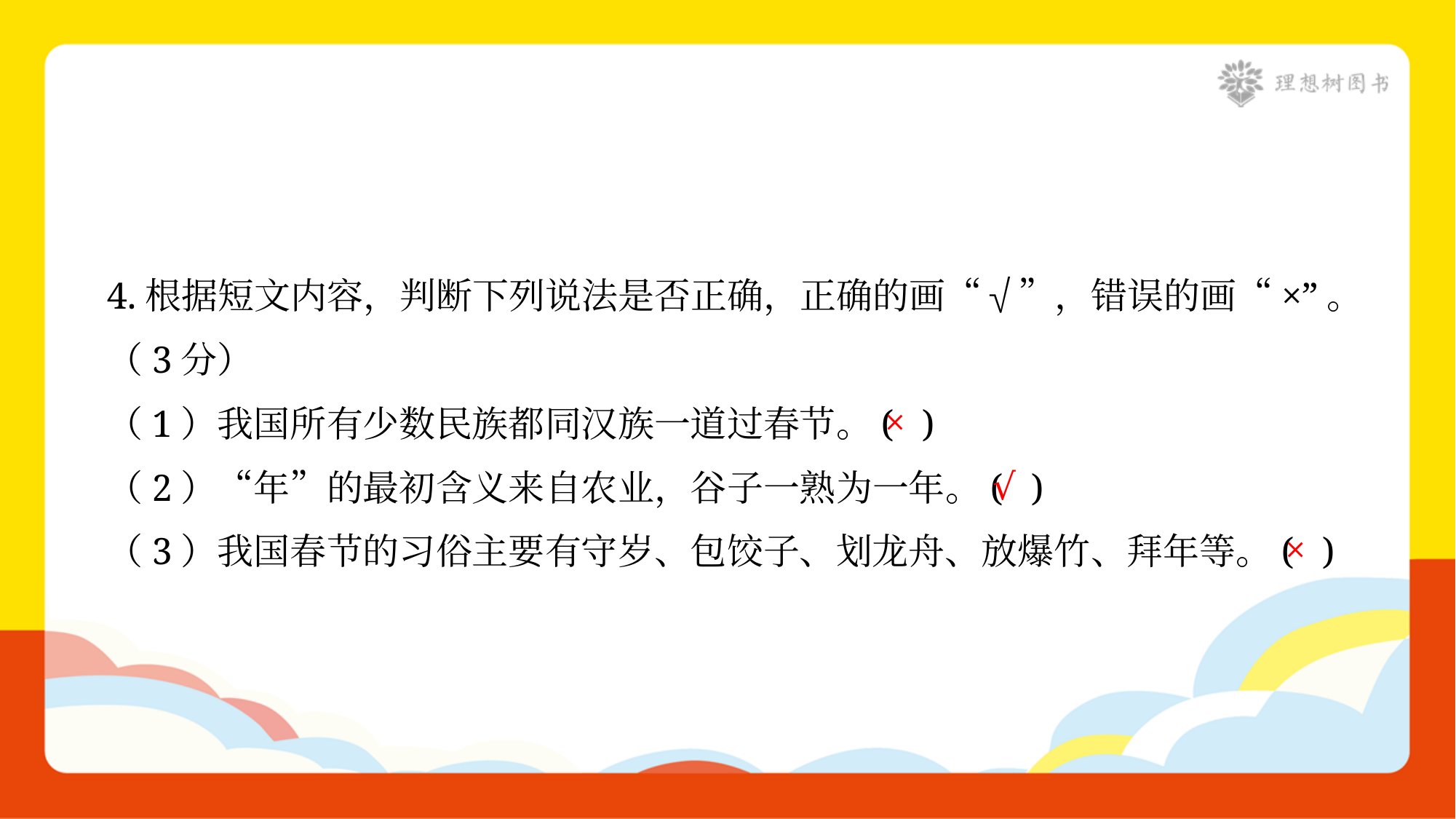

4.根据短文内容，判断下列说法是否正确，正确的画“√”，错误的画“×”。
（3分）
×
（1）我国所有少数民族都同汉族一道过春节。(   )
√
（2）“年”的最初含义来自农业，谷子一熟为一年。(   )
×
（3）我国春节的习俗主要有守岁、包饺子、划龙舟、放爆竹、拜年等。(   )